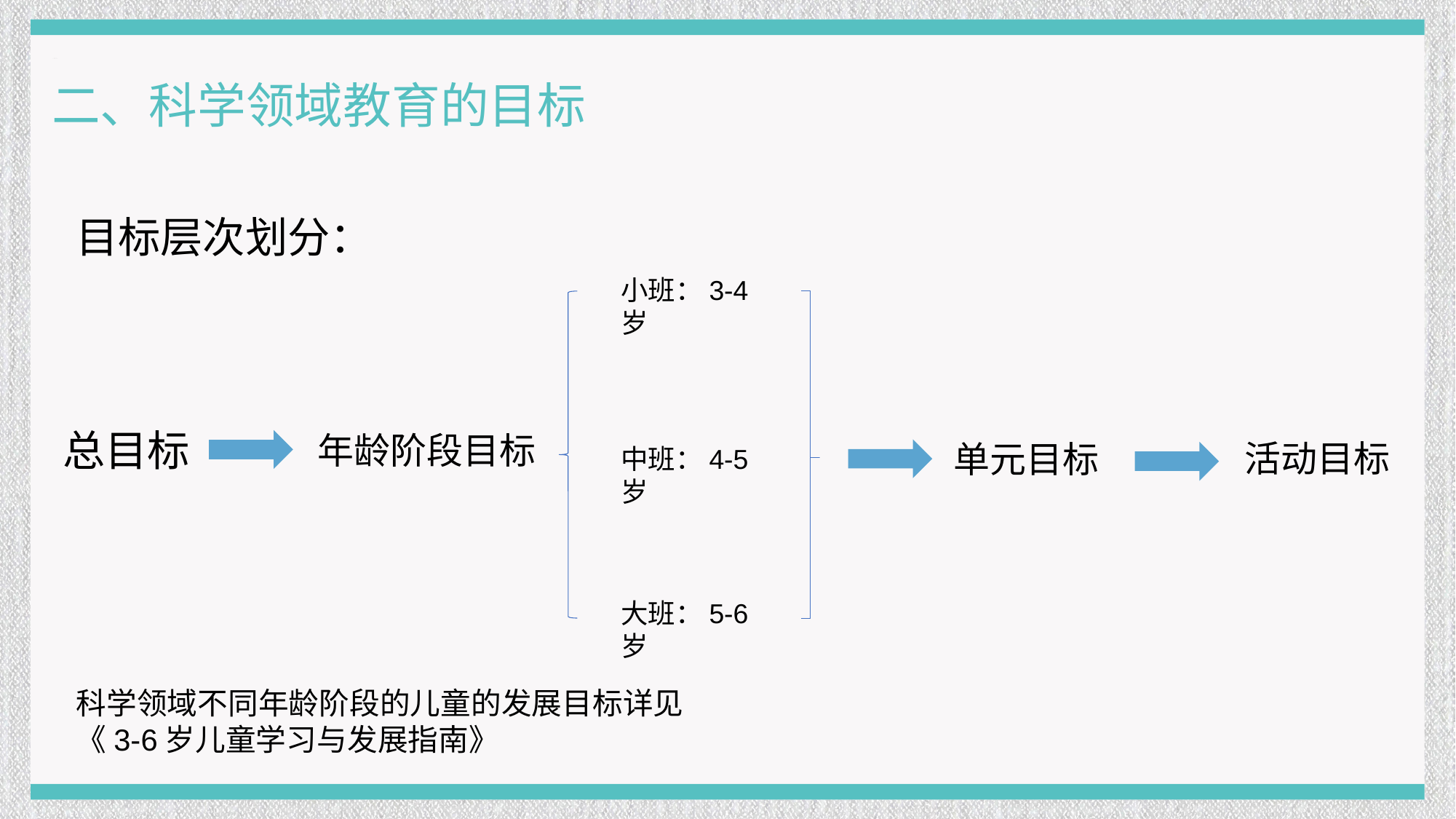

二、科学领域教育的目标
目标层次划分：
小班：3-4岁

总目标
年龄阶段目标

活动目标
单元目标
中班：4-5岁

大班：5-6岁
科学领域不同年龄阶段的儿童的发展目标详见《3-6岁儿童学习与发展指南》